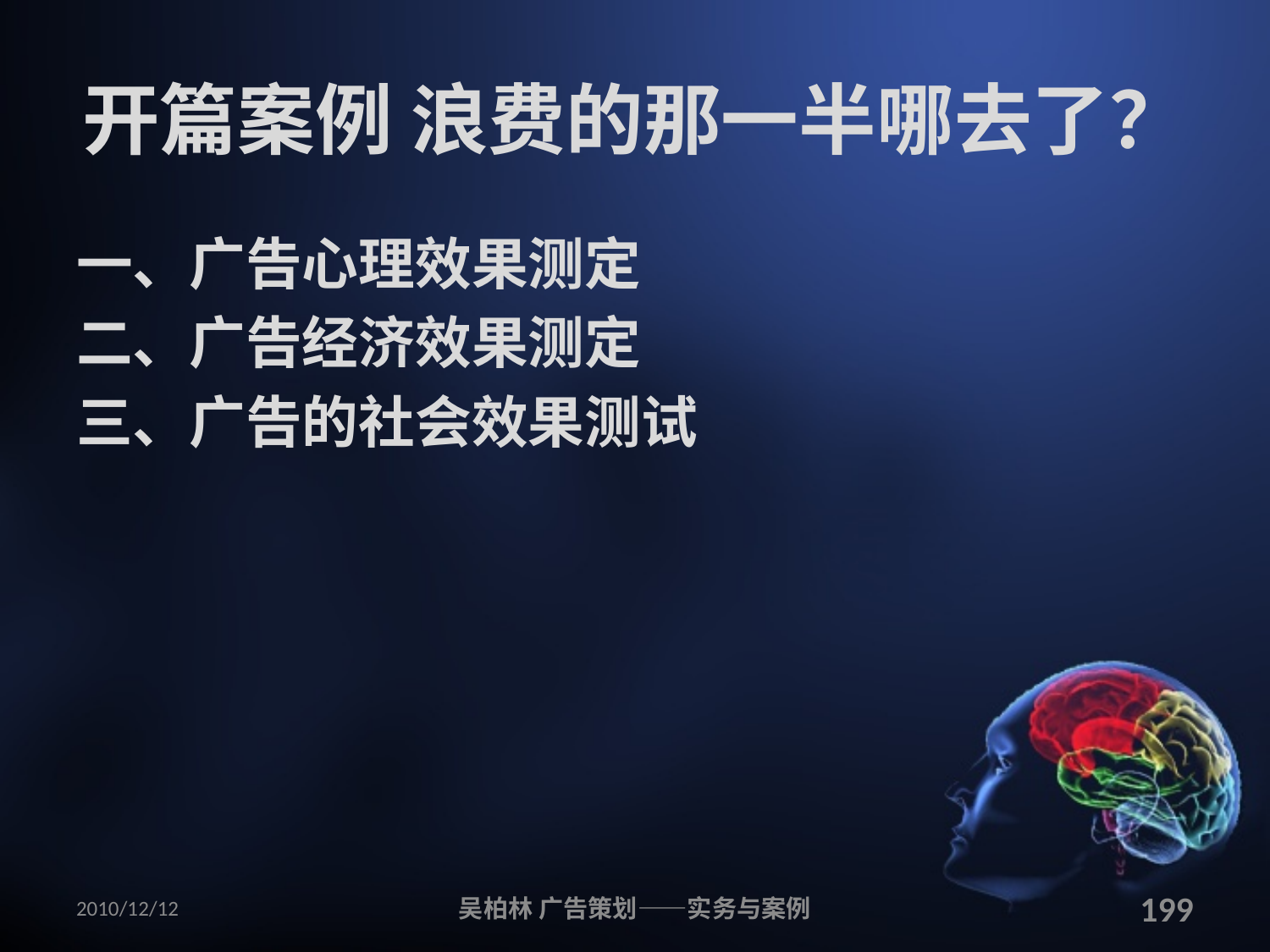

# 开篇案例 浪费的那一半哪去了？
一、广告心理效果测定
二、广告经济效果测定
三、广告的社会效果测试
2010/12/12
吴柏林 广告策划——实务与案例
199